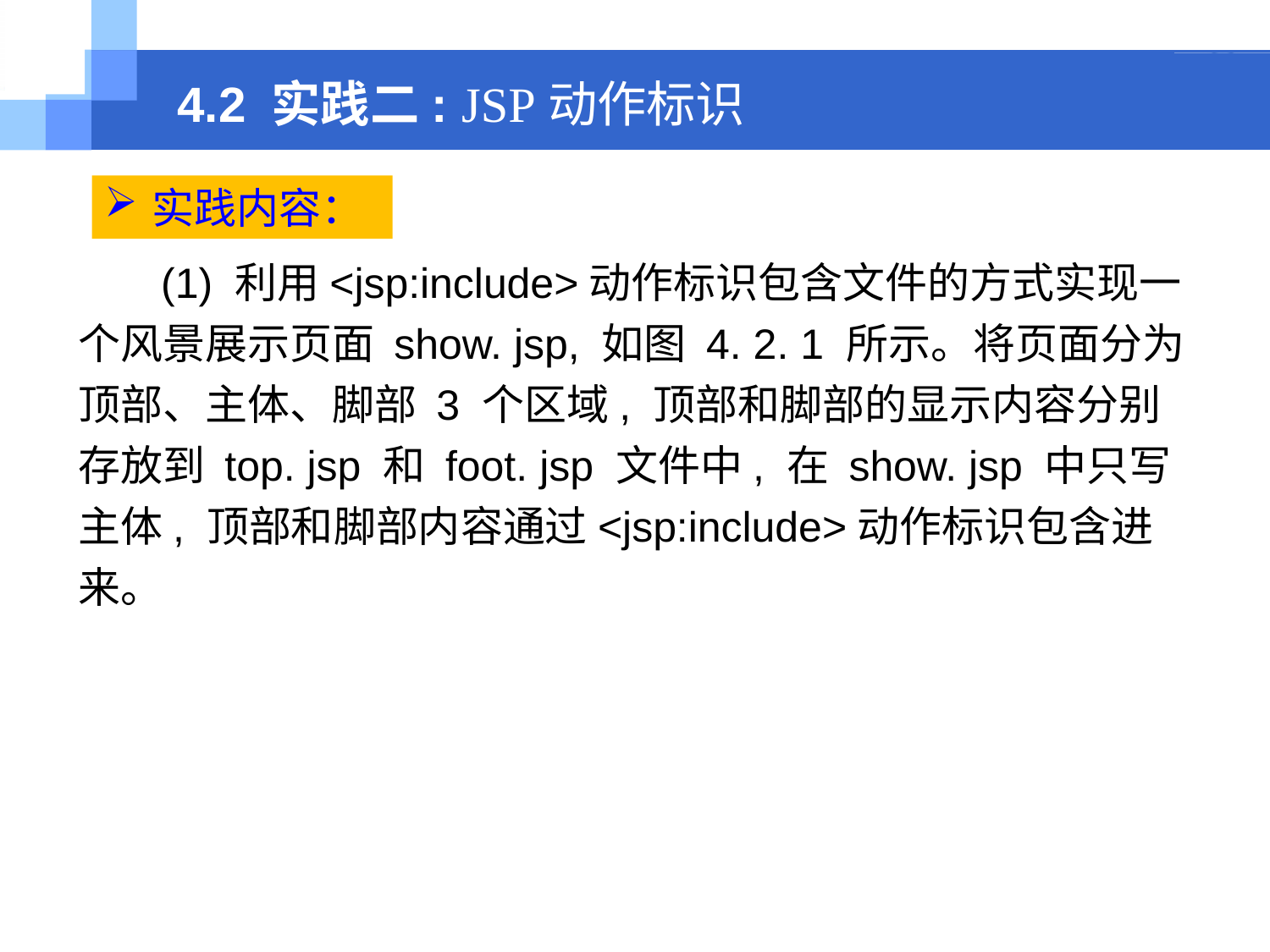

4.2 实践二: JSP动作标识
实践内容：
       (1) 利用<jsp:include>动作标识包含文件的方式实现一个风景展示页面 show. jsp, 如图 4. 2. 1 所示。将页面分为顶部、主体、脚部 3 个区域, 顶部和脚部的显示内容分别存放到 top. jsp 和 foot. jsp 文件中, 在 show. jsp 中只写主体, 顶部和脚部内容通过<jsp:include>动作标识包含进来。